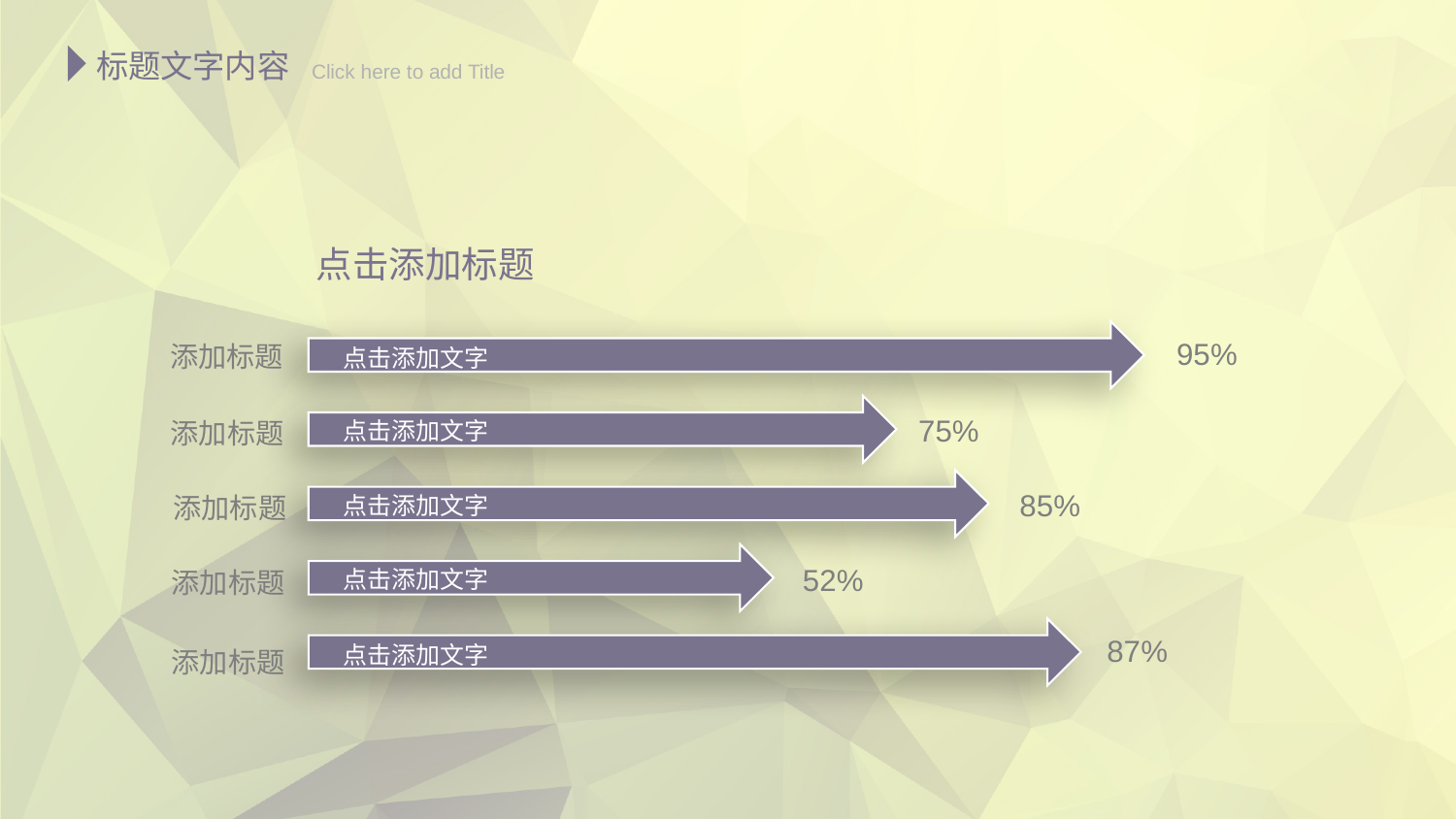

标题文字内容
  Click here to add Title

点击添加标题

95%
添加标题
点击添加文字

75%
点击添加文字
添加标题

85%
点击添加文字
添加标题

52%
点击添加文字
添加标题

87%
点击添加文字
添加标题